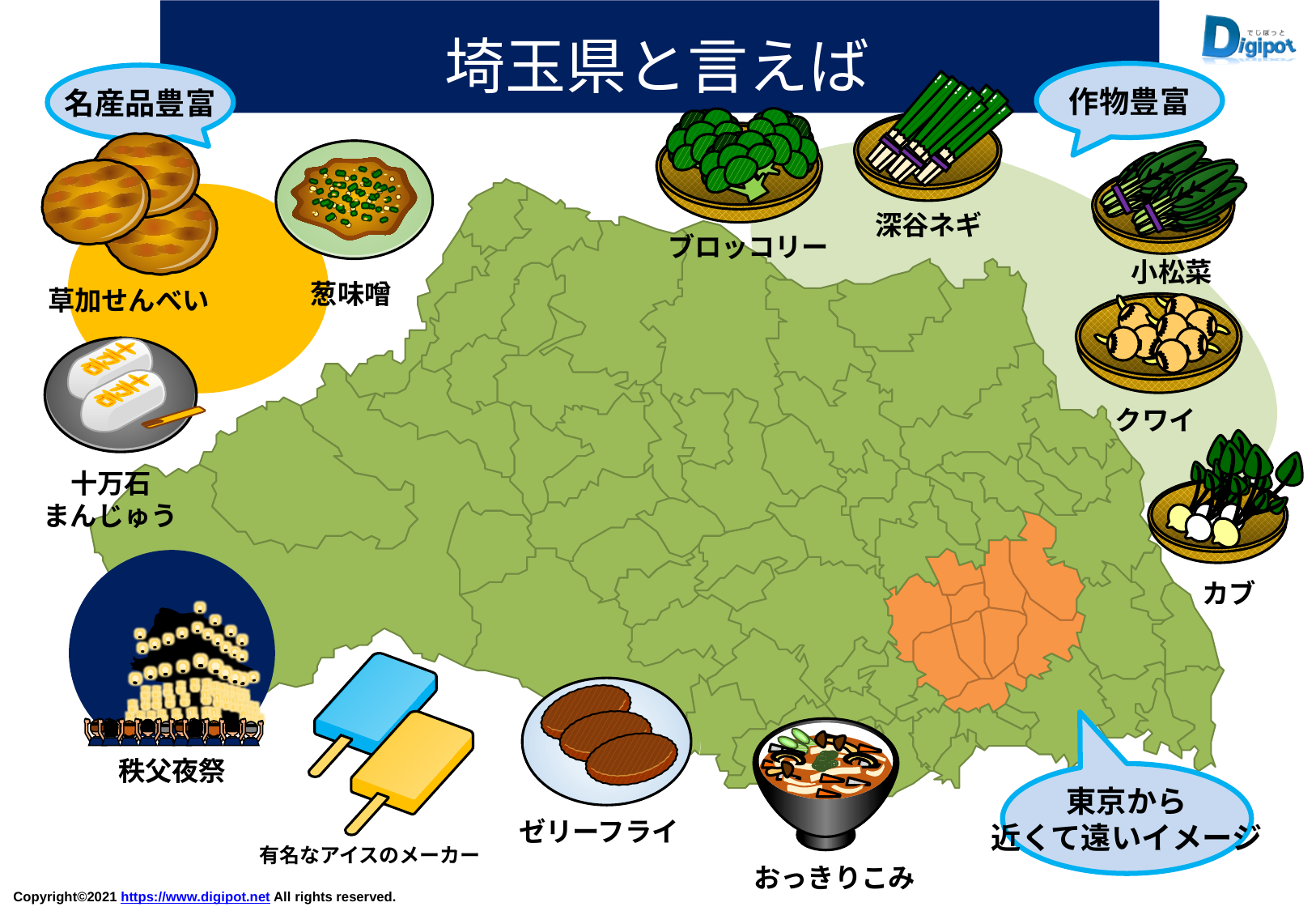

埼玉県と言えば
作物豊富
名産品豊富

深谷ネギ
ブロッコリー
小松菜
葱味噌
草加せんべい

クワイ

十万石
まんじゅう

カブ

秩父夜祭
東京から
近くて遠いイメージ
ゼリーフライ
有名なアイスのメーカー
おっきりこみ